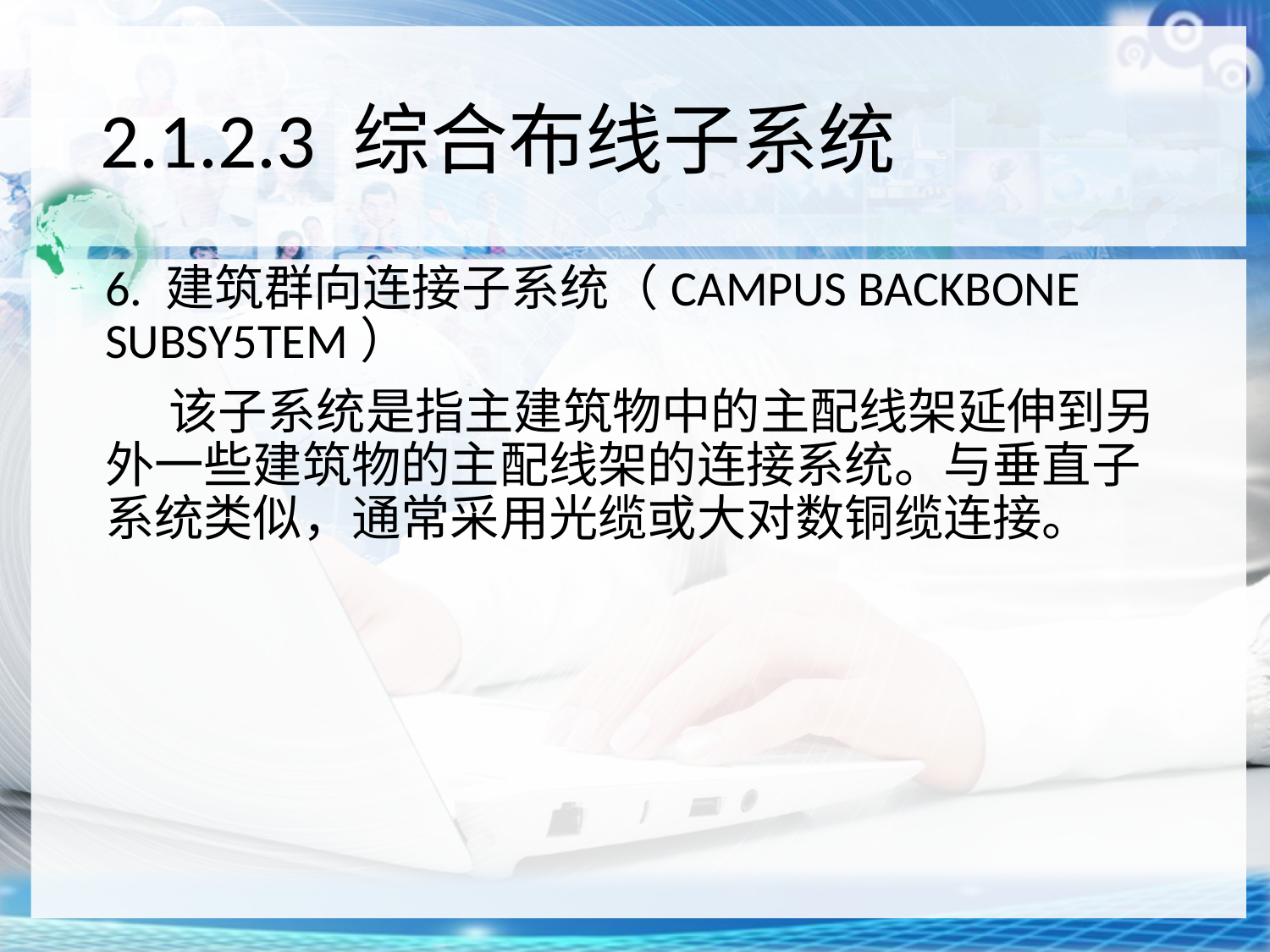

# 2.1.2.3 综合布线子系统
6. 建筑群向连接子系统（CAMPUS BACKBONE SUBSY5TEM）
该子系统是指主建筑物中的主配线架延伸到另外一些建筑物的主配线架的连接系统。与垂直子系统类似，通常采用光缆或大对数铜缆连接。